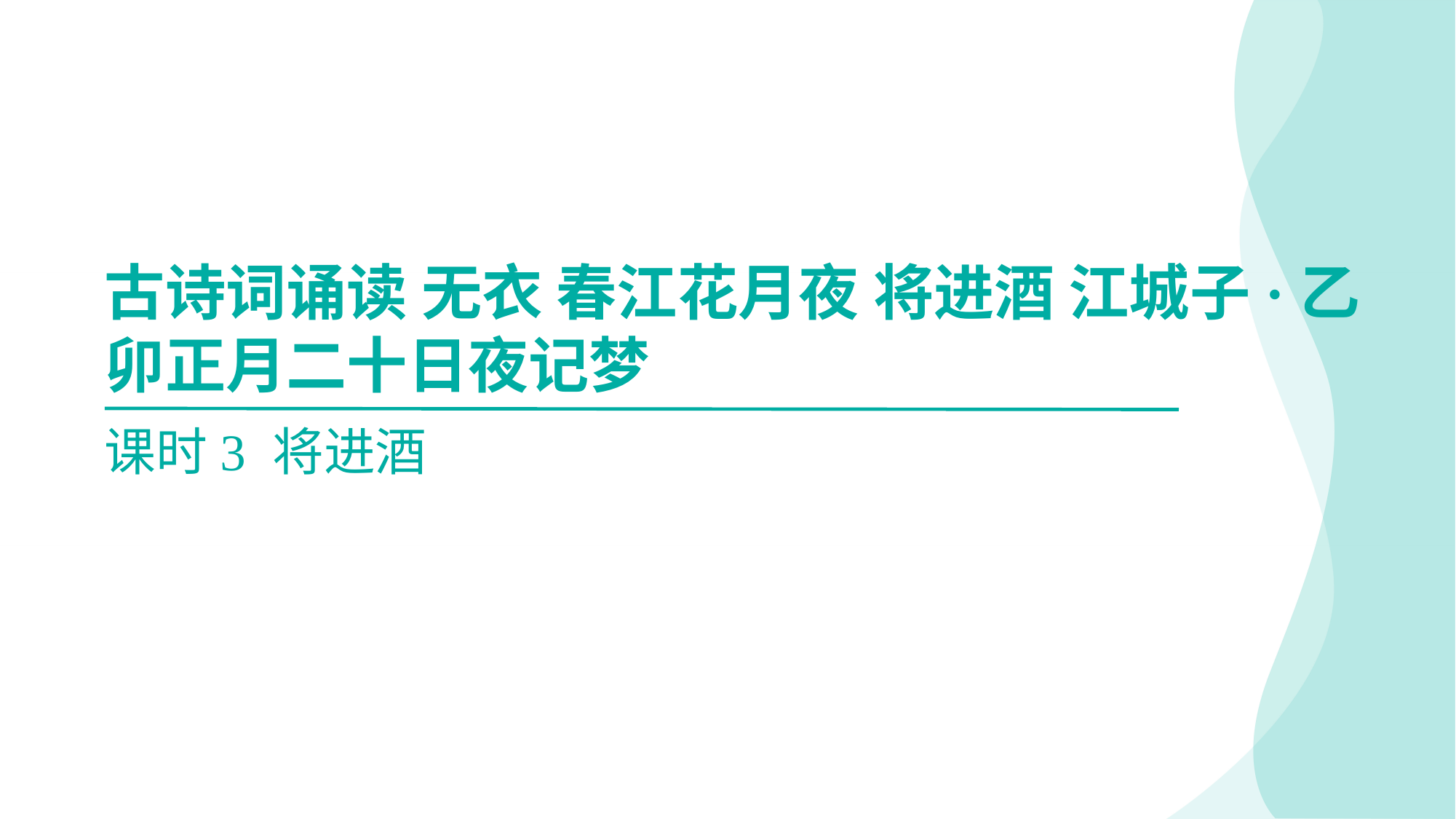

古诗词诵读 无衣 春江花月夜 将进酒 江城子·乙
卯正月二十日夜记梦

课时3 将进酒